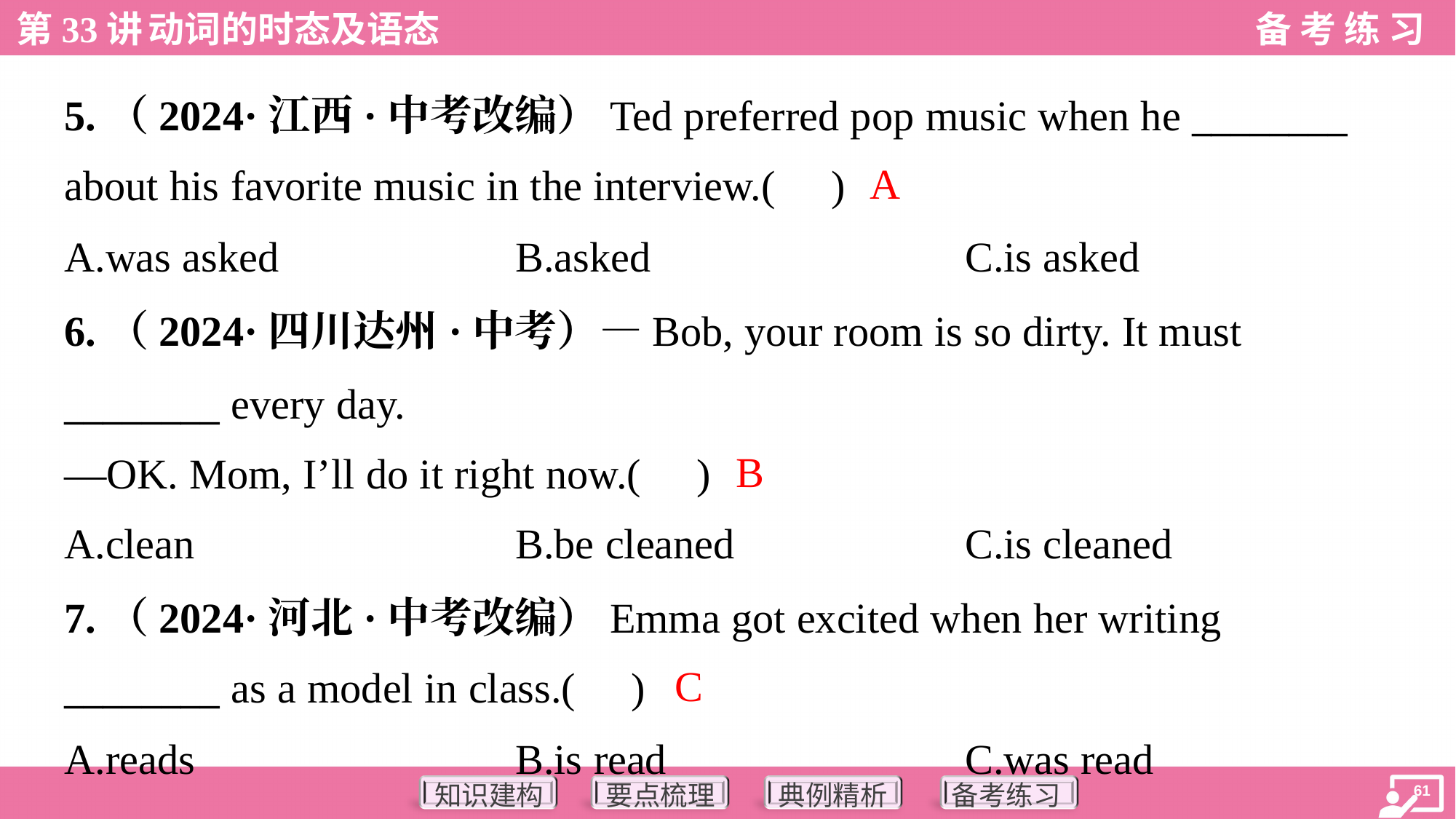

5.（2024·江西·中考改编）Ted preferred pop music when he ________
about his favorite music in the interview.(     )
A
A.was asked	B.asked	C.is asked
6.（2024·四川达州·中考）—Bob, your room is so dirty. It must
________ every day.
—OK. Mom, I’ll do it right now.(     )
B
A.clean	B.be cleaned	C.is cleaned
7.（2024·河北·中考改编）Emma got excited when her writing
________ as a model in class.(     )
C
A.reads	B.is read	C.was read